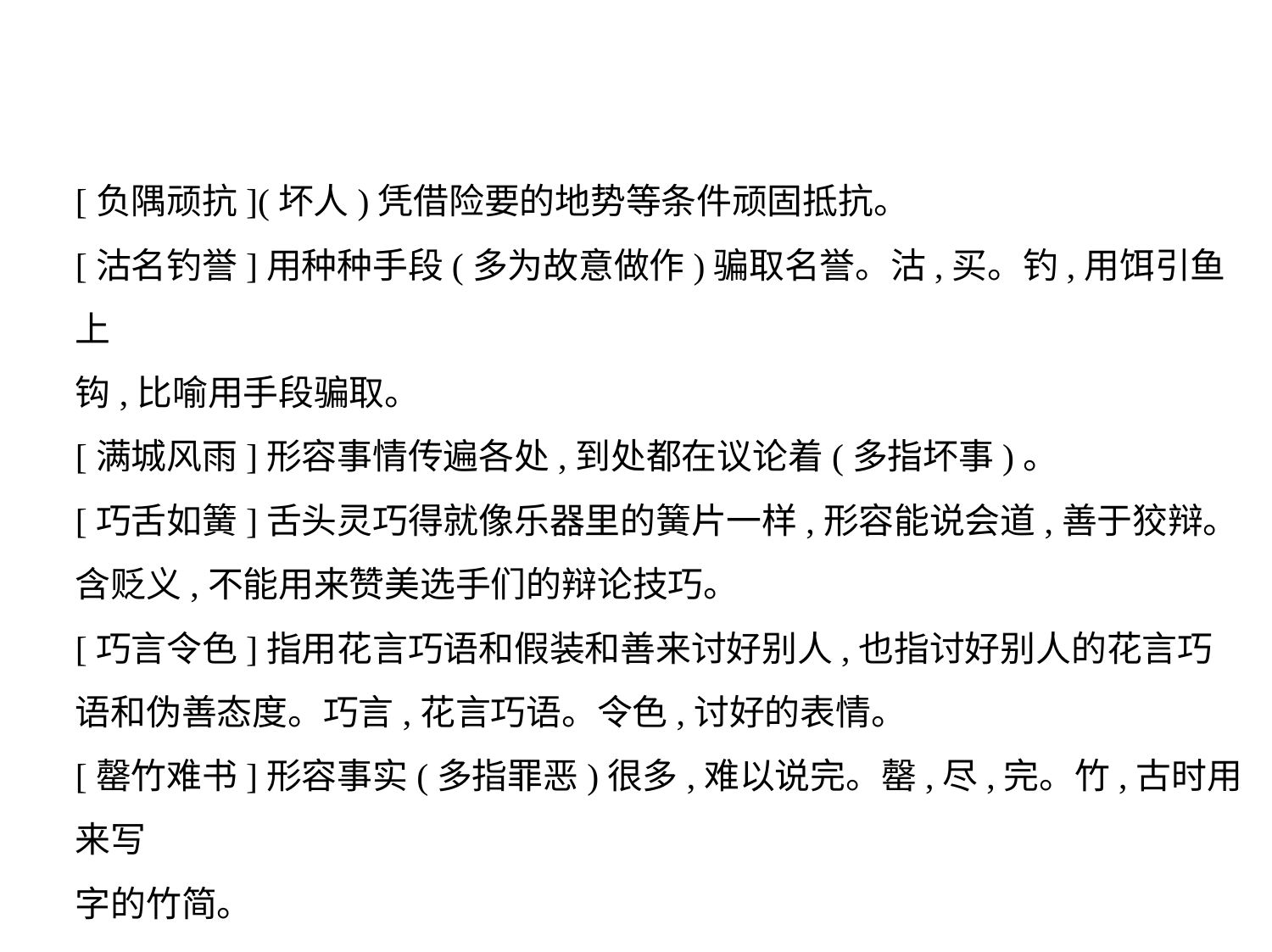

[负隅顽抗](坏人)凭借险要的地势等条件顽固抵抗。
[沽名钓誉]用种种手段(多为故意做作)骗取名誉。沽,买。钓,用饵引鱼上
钩,比喻用手段骗取。
[满城风雨]形容事情传遍各处,到处都在议论着(多指坏事)。
[巧舌如簧]舌头灵巧得就像乐器里的簧片一样,形容能说会道,善于狡辩。
含贬义,不能用来赞美选手们的辩论技巧。
[巧言令色]指用花言巧语和假装和善来讨好别人,也指讨好别人的花言巧
语和伪善态度。巧言,花言巧语。令色,讨好的表情。
[罄竹难书]形容事实(多指罪恶)很多,难以说完。罄,尽,完。竹,古时用来写
字的竹简。